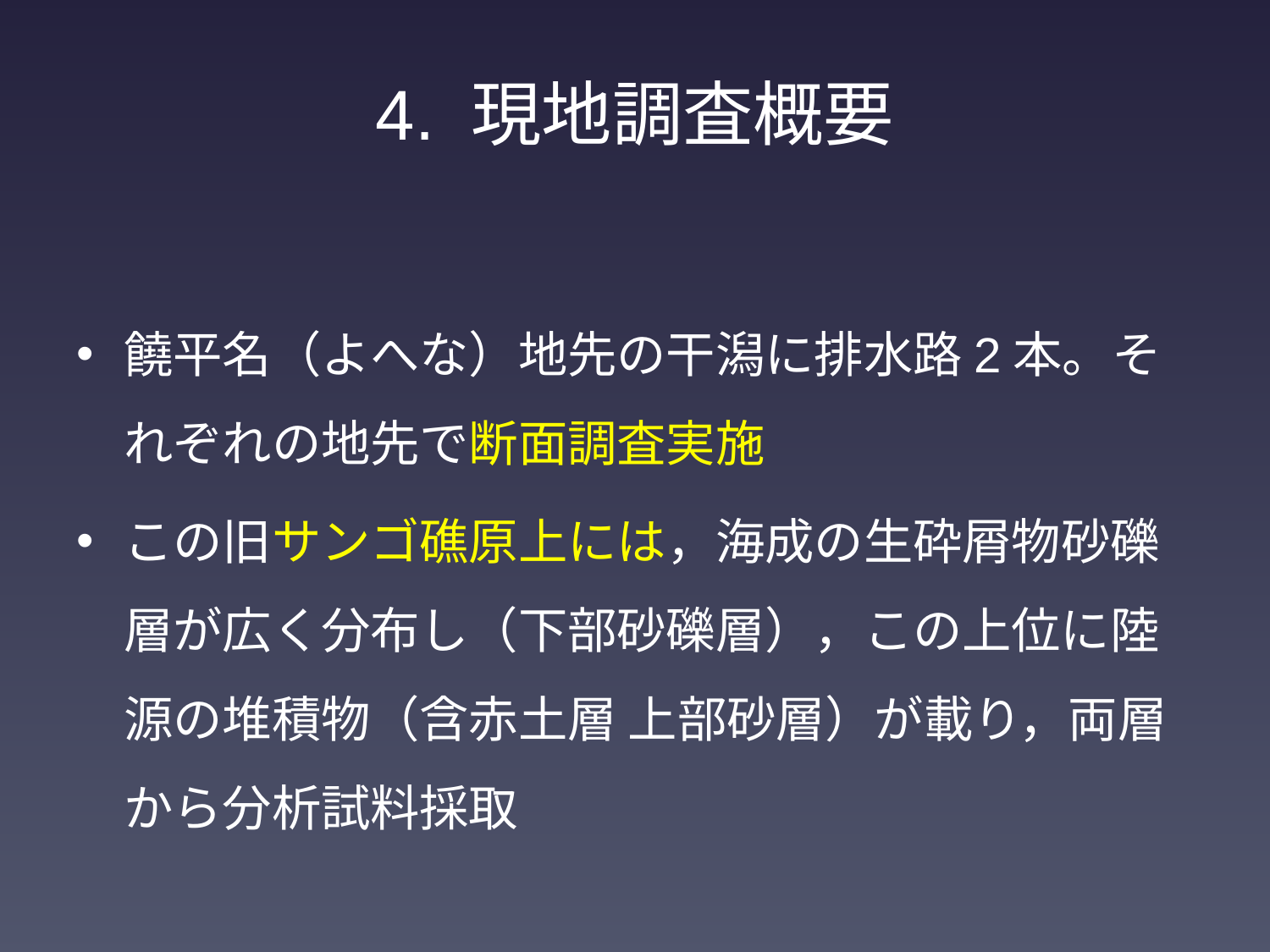

# 4. 現地調査概要
饒平名（よへな）地先の干潟に排水路2本。それぞれの地先で断面調査実施
この旧サンゴ礁原上には，海成の生砕屑物砂礫層が広く分布し（下部砂礫層），この上位に陸源の堆積物（含赤土層 上部砂層）が載り，両層から分析試料採取